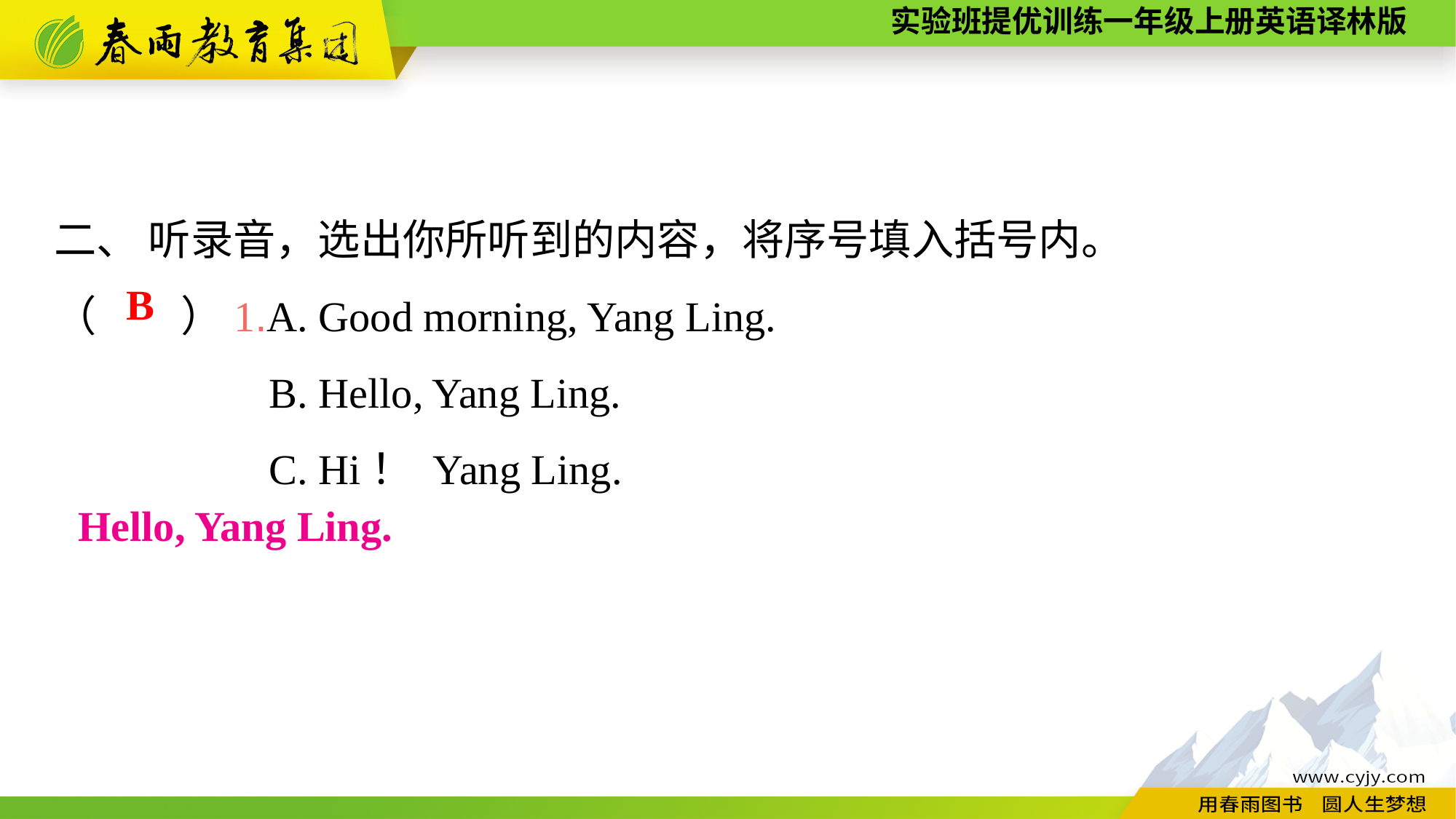

二、 听录音，选出你所听到的内容，将序号填入括号内。
（　　）1.A. Good morning, Yang Ling.
B. Hello, Yang Ling.
C. Hi！ Yang Ling.
B
Hello, Yang Ling.